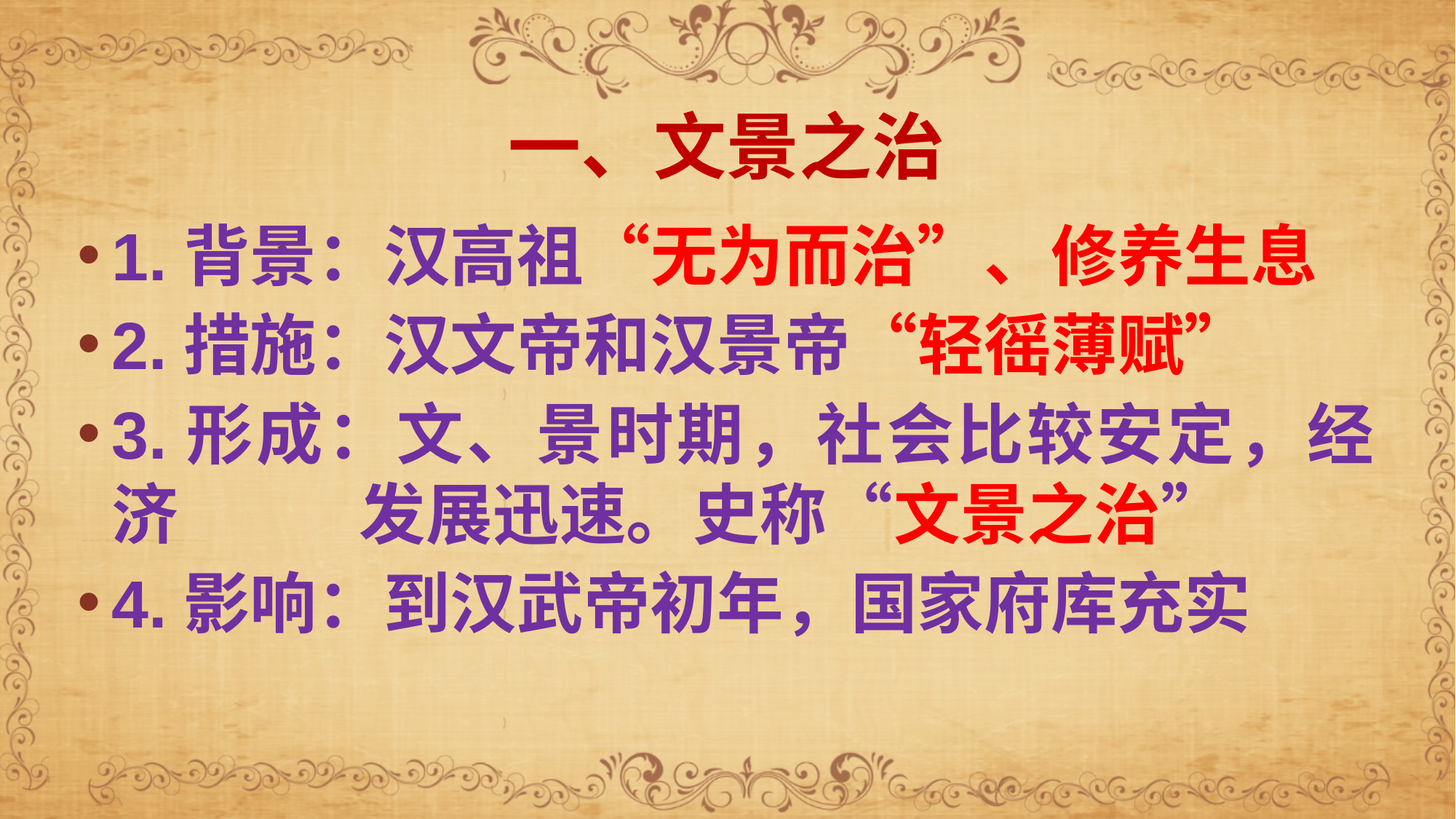

# 一、文景之治
1.背景：汉高祖“无为而治”、修养生息
2.措施：汉文帝和汉景帝“轻徭薄赋”
3.形成：文、景时期，社会比较安定，经济            发展迅速。史称“文景之治”
4.影响：到汉武帝初年，国家府库充实